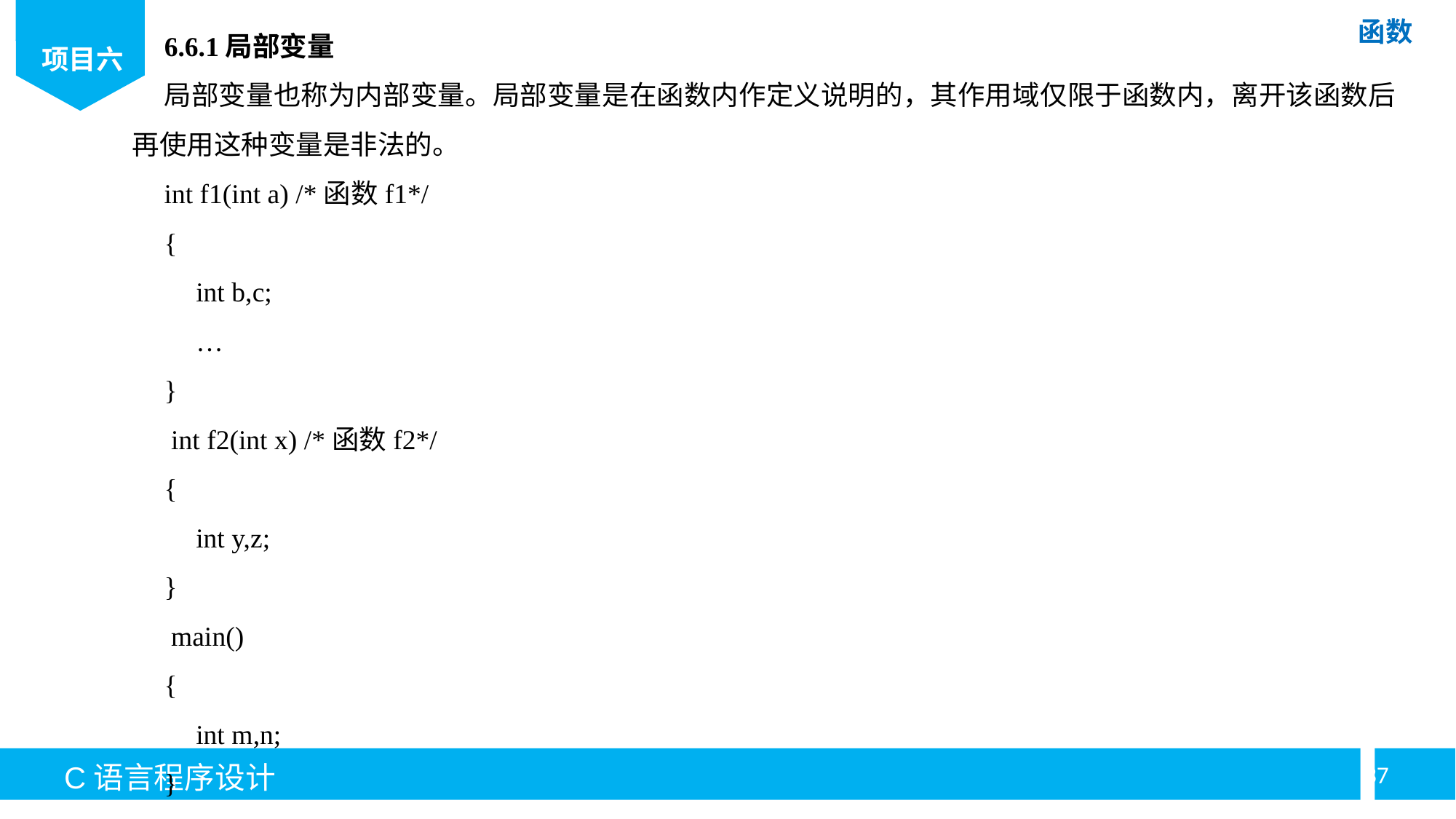

6.6.1局部变量
局部变量也称为内部变量。局部变量是在函数内作定义说明的，其作用域仅限于函数内，离开该函数后再使用这种变量是非法的。
int f1(int a) /*函数f1*/
{
int b,c;
…
}
 int f2(int x) /*函数f2*/
{
int y,z;
}
 main()
{
int m,n;
}